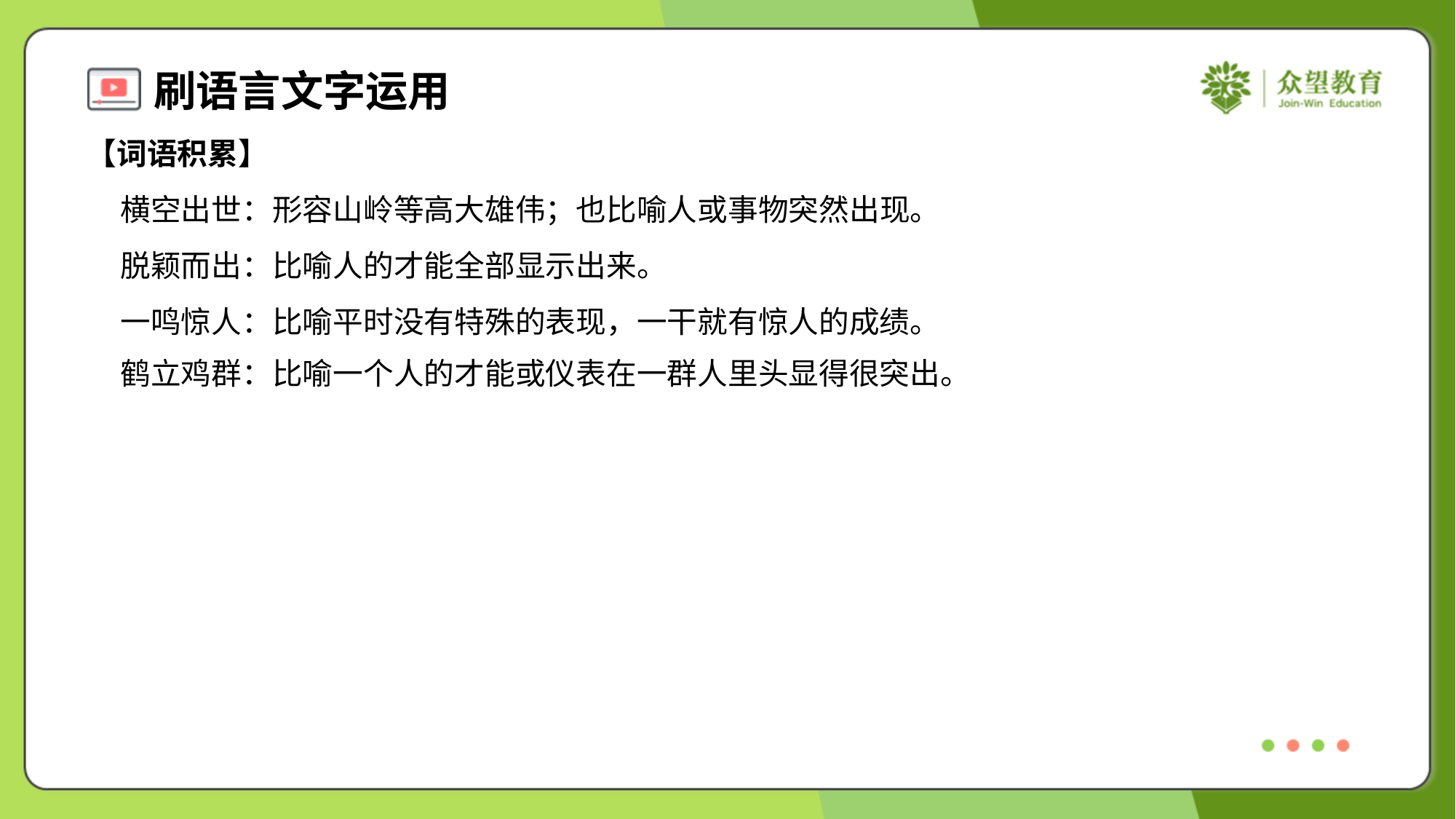

【词语积累】
    横空出世：形容山岭等高大雄伟；也比喻人或事物突然出现。
    脱颖而出：比喻人的才能全部显示出来。
    一鸣惊人：比喻平时没有特殊的表现，一干就有惊人的成绩。
    鹤立鸡群：比喻一个人的才能或仪表在一群人里头显得很突出。